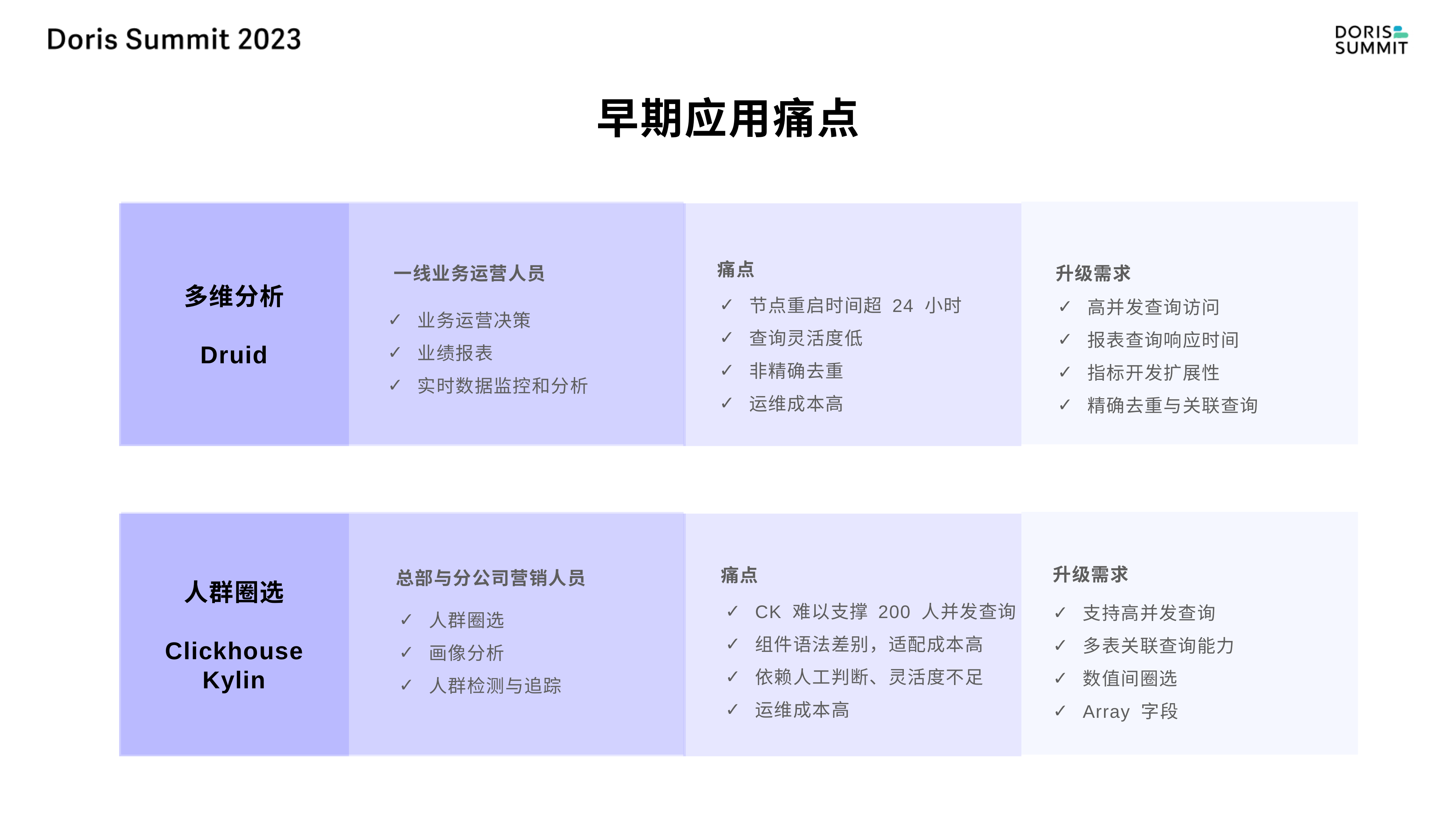

# 早期应用痛点

多维分析

Druid

痛点
一线业务运营人员
升级需求
节点重启时间超 24 小时
查询灵活度低
非精确去重
运维成本高
高并发查询访问
报表查询响应时间
指标开发扩展性
精确去重与关联查询
业务运营决策
业绩报表
实时数据监控和分析

人群圈选

Clickhouse
Kylin

痛点
升级需求
总部与分公司营销人员
CK 难以支撑 200 人并发查询
组件语法差别，适配成本高
依赖人工判断、灵活度不足
运维成本高
支持高并发查询
多表关联查询能力
数值间圈选
Array 字段
人群圈选
画像分析
人群检测与追踪